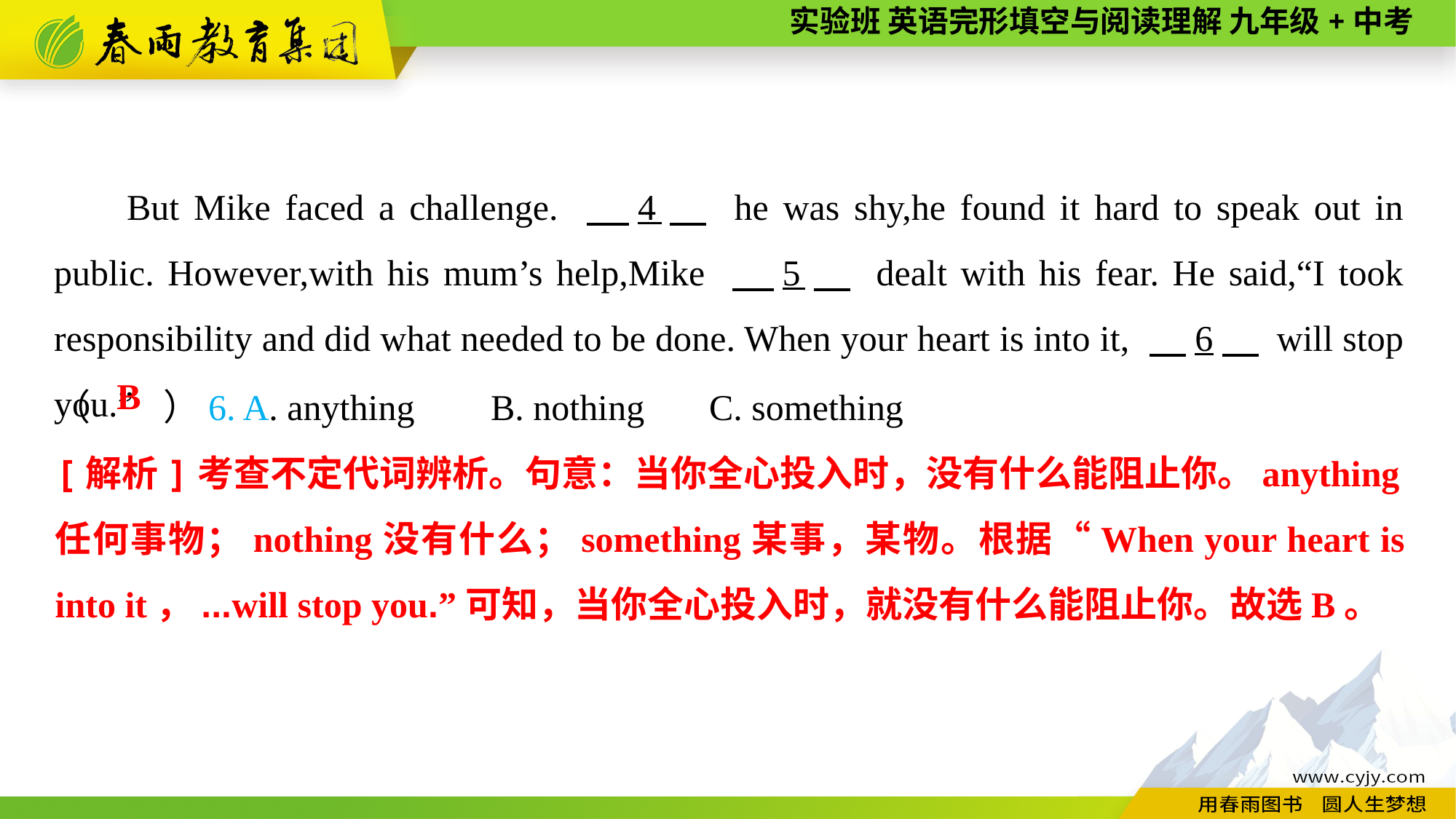

But Mike faced a challenge. 　4　 he was shy,he found it hard to speak out in public. However,with his mum’s help,Mike 　5　 dealt with his fear. He said,“I took responsibility and did what needed to be done. When your heart is into it, 　6　 will stop you.”
（　　）6. A. anything	B. nothing	C. something
B
[解析]考查不定代词辨析。句意：当你全心投入时，没有什么能阻止你。anything任何事物；nothing没有什么；something某事，某物。根据“When your heart is into it，...will stop you.”可知，当你全心投入时，就没有什么能阻止你。故选B。